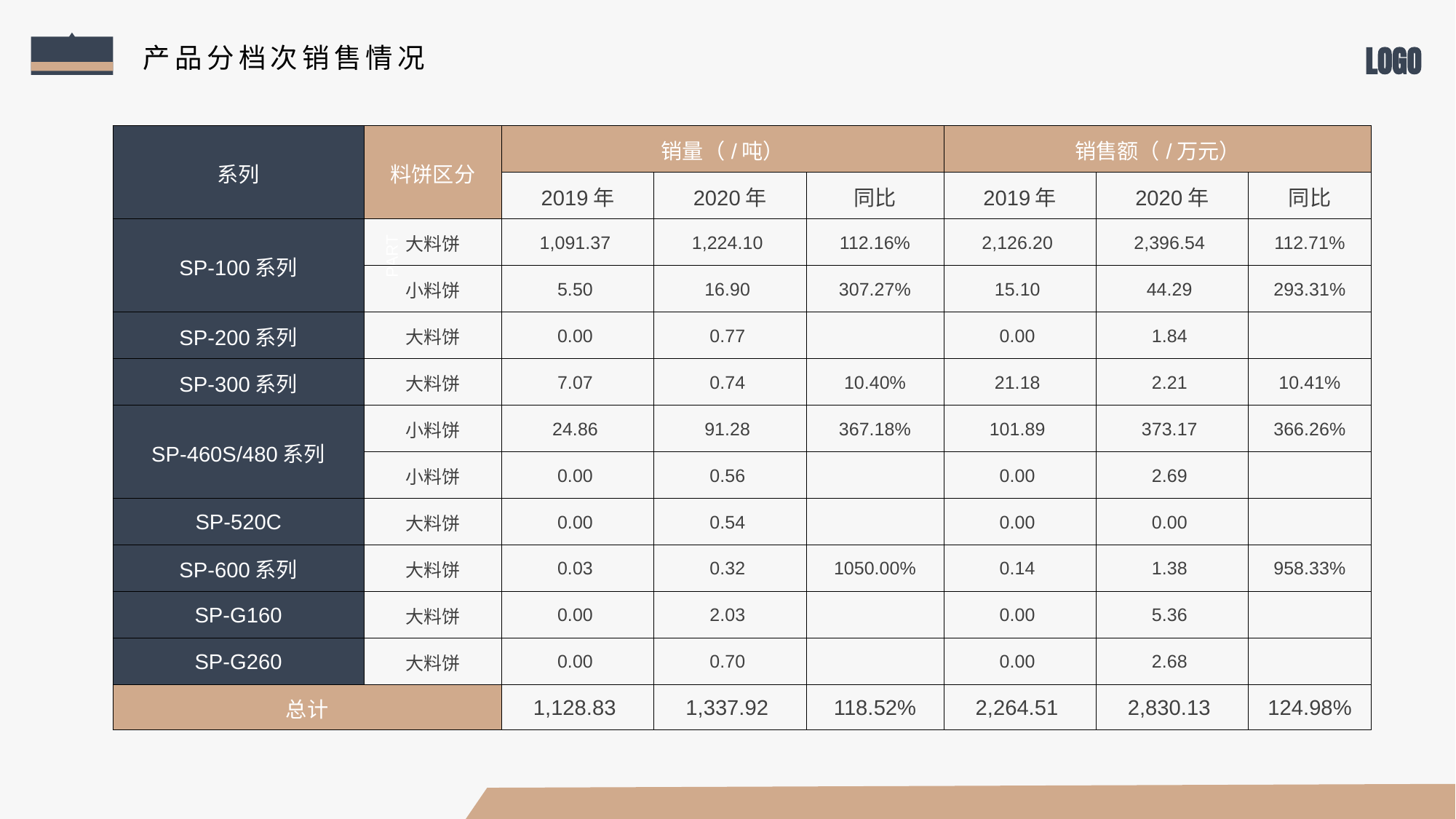

产品分档次销售情况
| 系列 | 料饼区分 | 销量（/吨） |  |  | 销售额（/万元） |  |  |
| --- | --- | --- | --- | --- | --- | --- | --- |
|  |  | 2019年 | 2020年 | 同比 | 2019年 | 2020年 | 同比 |
| SP-100系列 | 大料饼 | 1,091.37 | 1,224.10 | 112.16% | 2,126.20 | 2,396.54 | 112.71% |
|  | 小料饼 | 5.50 | 16.90 | 307.27% | 15.10 | 44.29 | 293.31% |
| SP-200系列 | 大料饼 | 0.00 | 0.77 |  | 0.00 | 1.84 |  |
| SP-300系列 | 大料饼 | 7.07 | 0.74 | 10.40% | 21.18 | 2.21 | 10.41% |
| SP-460S/480系列 | 小料饼 | 24.86 | 91.28 | 367.18% | 101.89 | 373.17 | 366.26% |
|  | 小料饼 | 0.00 | 0.56 |  | 0.00 | 2.69 |  |
| SP-520C | 大料饼 | 0.00 | 0.54 |  | 0.00 | 0.00 |  |
| SP-600系列 | 大料饼 | 0.03 | 0.32 | 1050.00% | 0.14 | 1.38 | 958.33% |
| SP-G160 | 大料饼 | 0.00 | 2.03 |  | 0.00 | 5.36 |  |
| SP-G260 | 大料饼 | 0.00 | 0.70 |  | 0.00 | 2.68 |  |
| 总计 |  | 1,128.83 | 1,337.92 | 118.52% | 2,264.51 | 2,830.13 | 124.98% |
PART